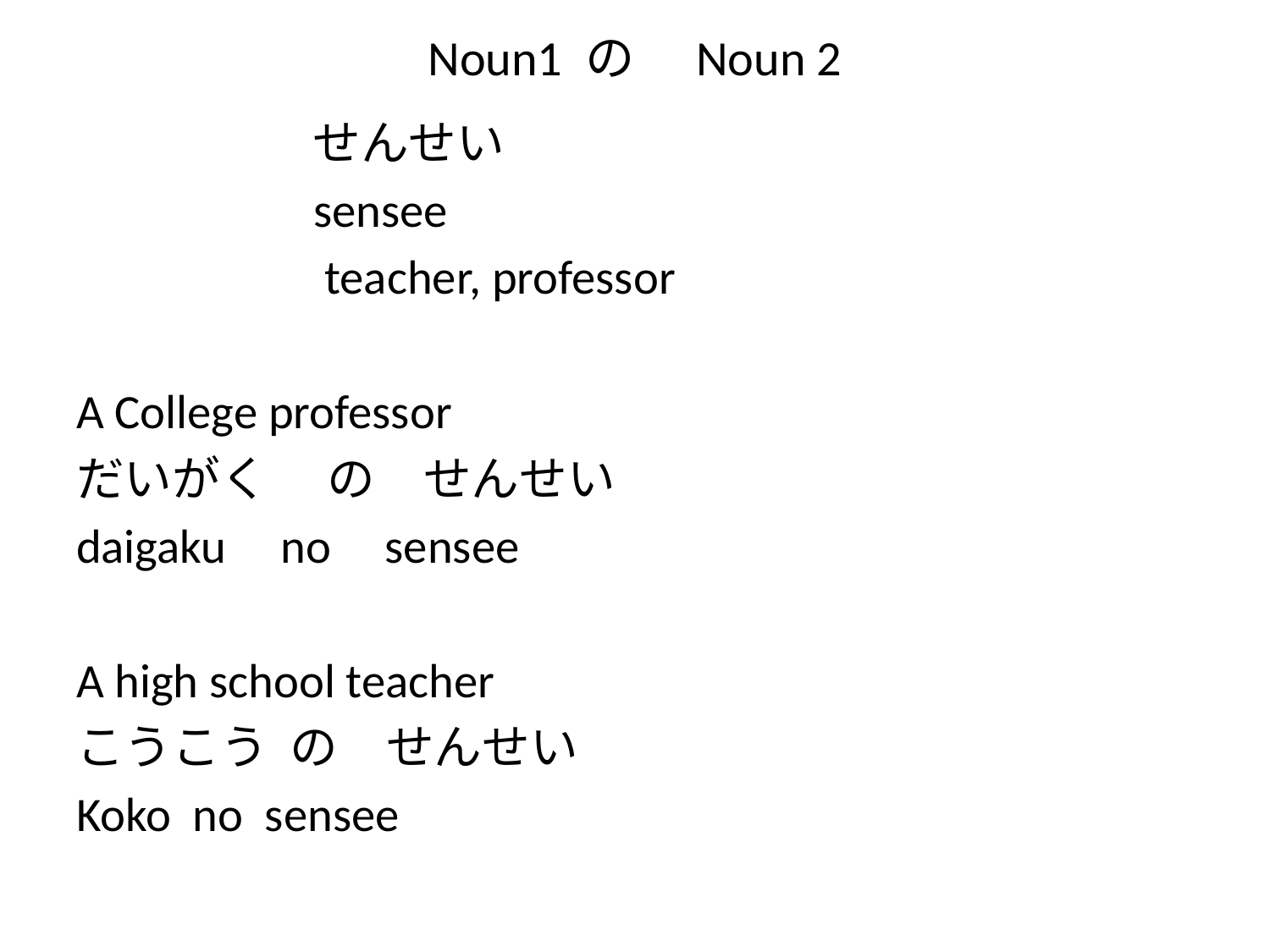

# Noun1 の　Noun 2
	           せんせい
	            sensee
   	             teacher, professor

A College professor
だいがく　 の　せんせい
daigaku     no     sensee

A high school teacher
こうこう  の　せんせい
Koko  no  sensee